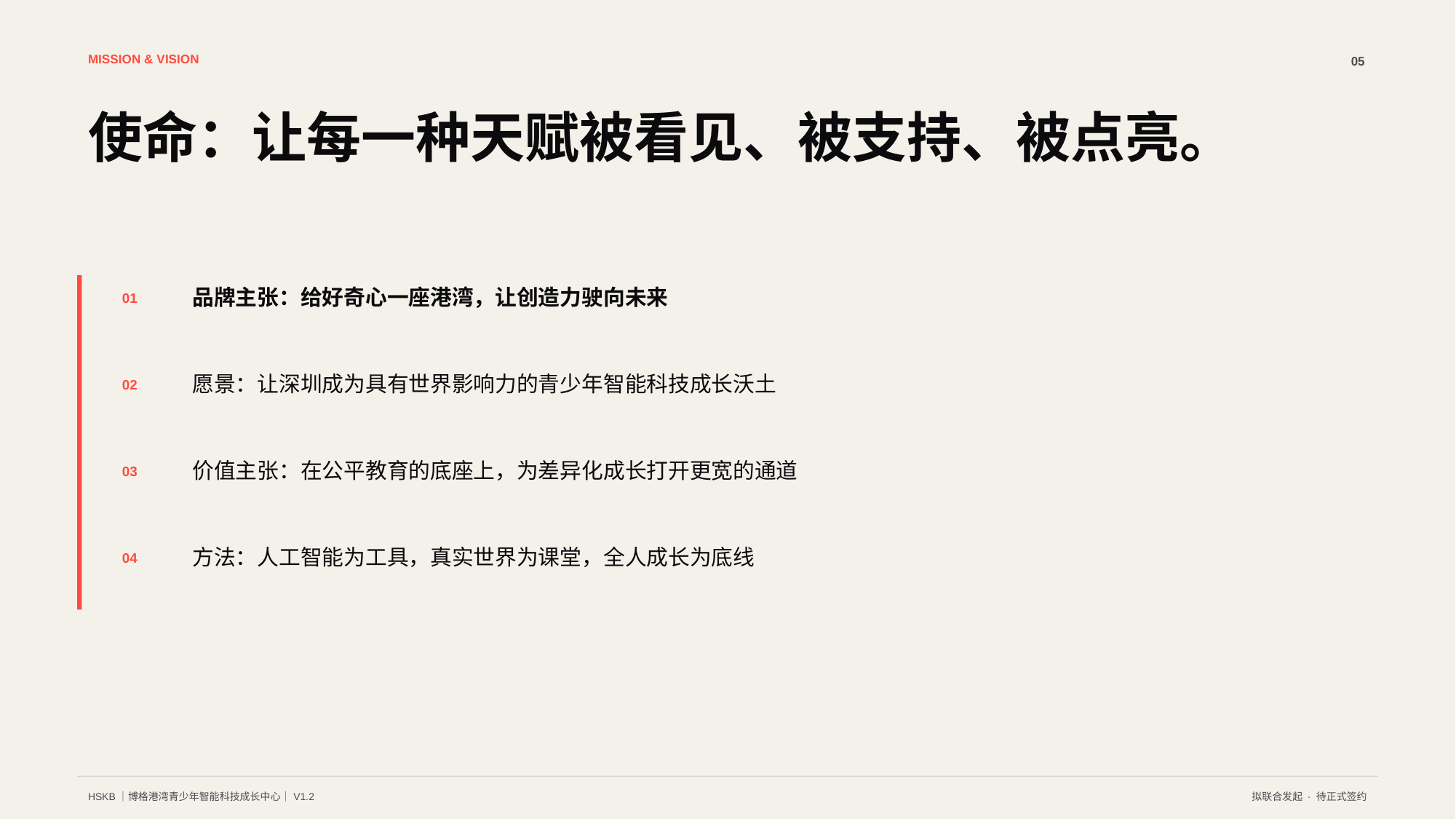

MISSION & VISION
05
使命：让每一种天赋被看见、被支持、被点亮。

品牌主张：给好奇心一座港湾，让创造力驶向未来
01
愿景：让深圳成为具有世界影响力的青少年智能科技成长沃土
02
价值主张：在公平教育的底座上，为差异化成长打开更宽的通道
03
方法：人工智能为工具，真实世界为课堂，全人成长为底线
04

HSKB｜博格港湾青少年智能科技成长中心｜V1.2
拟联合发起 · 待正式签约